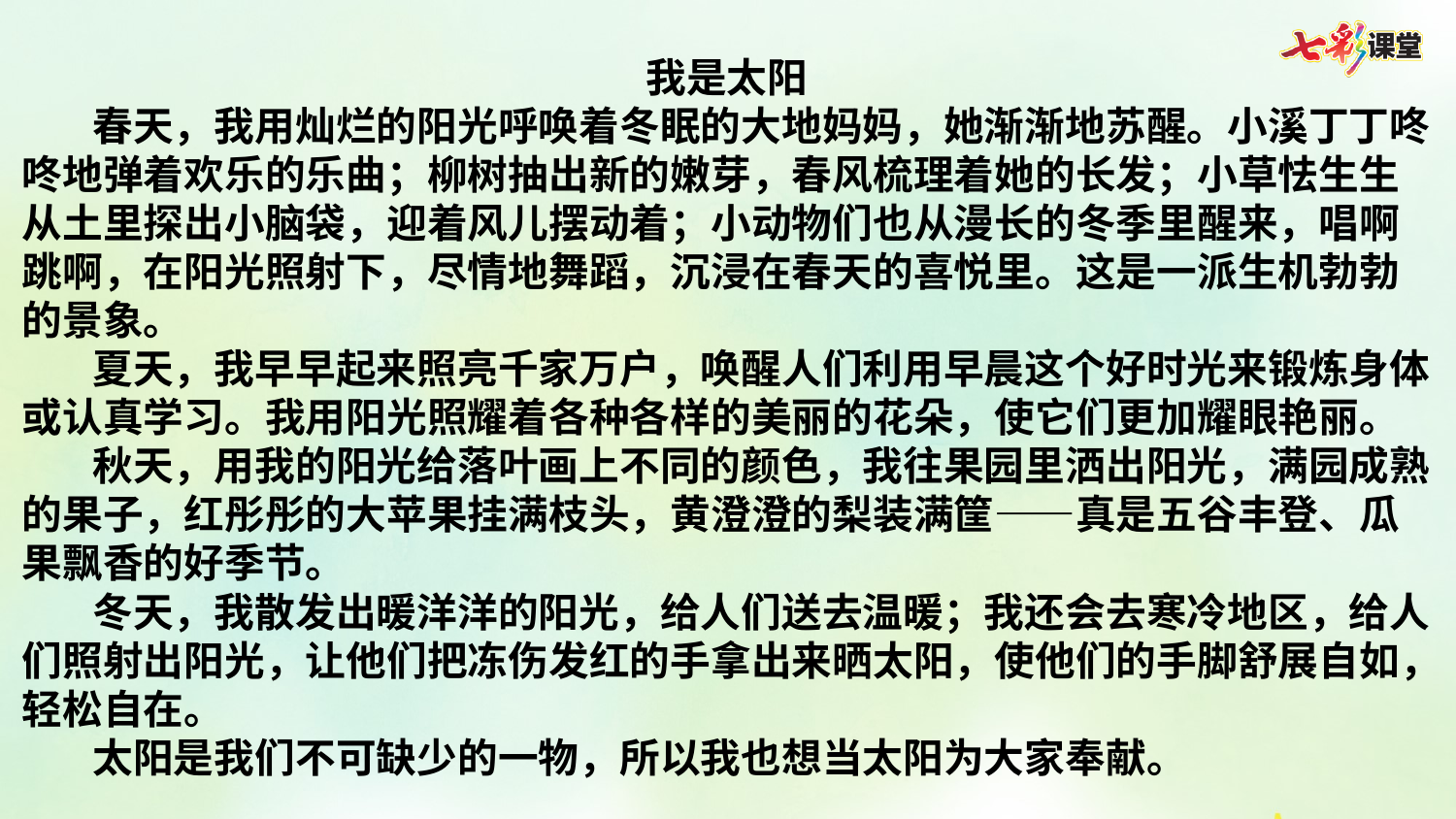

我是太阳
春天，我用灿烂的阳光呼唤着冬眠的大地妈妈，她渐渐地苏醒。小溪丁丁咚咚地弹着欢乐的乐曲；柳树抽出新的嫩芽，春风梳理着她的长发；小草怯生生从土里探出小脑袋，迎着风儿摆动着；小动物们也从漫长的冬季里醒来，唱啊跳啊，在阳光照射下，尽情地舞蹈，沉浸在春天的喜悦里。这是一派生机勃勃的景象。
夏天，我早早起来照亮千家万户，唤醒人们利用早晨这个好时光来锻炼身体或认真学习。我用阳光照耀着各种各样的美丽的花朵，使它们更加耀眼艳丽。
秋天，用我的阳光给落叶画上不同的颜色，我往果园里洒出阳光，满园成熟的果子，红彤彤的大苹果挂满枝头，黄澄澄的梨装满筐——真是五谷丰登、瓜果飘香的好季节。
冬天，我散发出暖洋洋的阳光，给人们送去温暖；我还会去寒冷地区，给人们照射出阳光，让他们把冻伤发红的手拿出来晒太阳，使他们的手脚舒展自如，轻松自在。
太阳是我们不可缺少的一物，所以我也想当太阳为大家奉献。